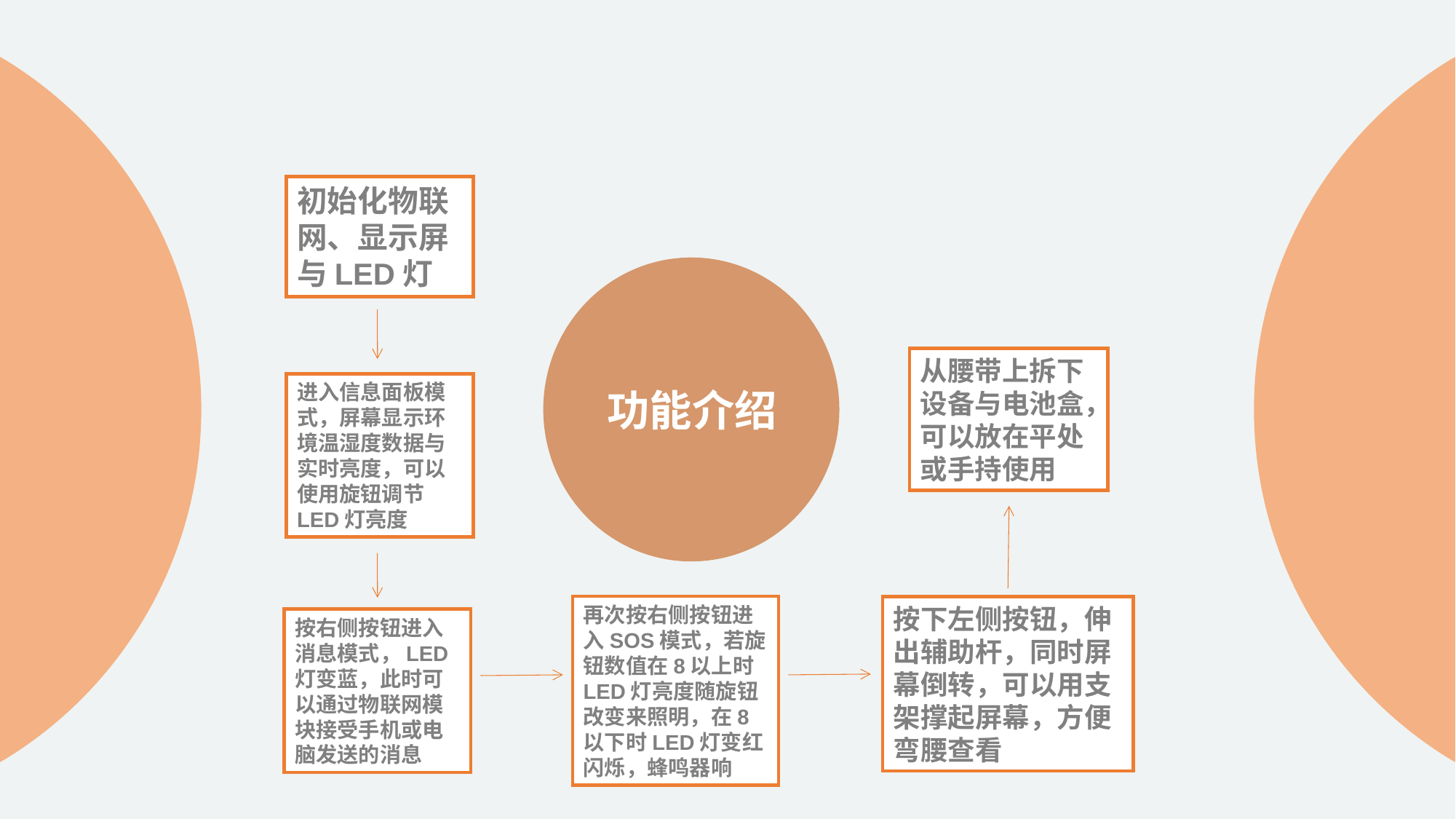

初始化物联网、显示屏与LED灯

从腰带上拆下设备与电池盒，可以放在平处或手持使用
进入信息面板模式，屏幕显示环境温湿度数据与实时亮度，可以使用旋钮调节LED灯亮度
功能介绍
再次按右侧按钮进入SOS模式，若旋钮数值在8以上时LED灯亮度随旋钮改变来照明，在8以下时LED灯变红闪烁，蜂鸣器响
按下左侧按钮，伸出辅助杆，同时屏幕倒转，可以用支架撑起屏幕，方便弯腰查看
按右侧按钮进入消息模式，LED灯变蓝，此时可以通过物联网模块接受手机或电脑发送的消息
5